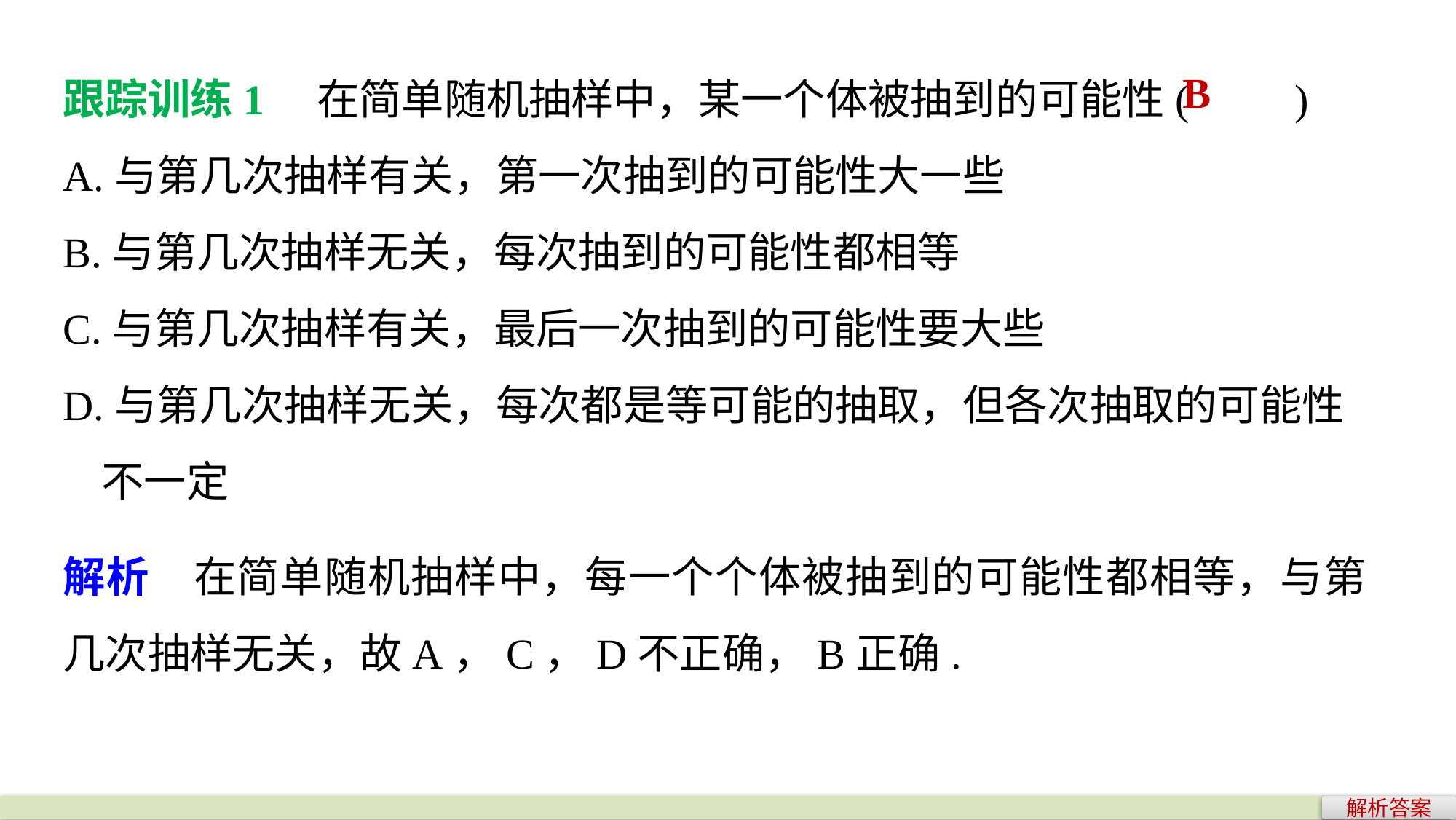

跟踪训练1　在简单随机抽样中，某一个体被抽到的可能性(　　)
A.与第几次抽样有关，第一次抽到的可能性大一些
B.与第几次抽样无关，每次抽到的可能性都相等
C.与第几次抽样有关，最后一次抽到的可能性要大些
D.与第几次抽样无关，每次都是等可能的抽取，但各次抽取的可能性
   不一定
B
解析　在简单随机抽样中，每一个个体被抽到的可能性都相等，与第几次抽样无关，故A，C，D不正确，B正确.
解析答案